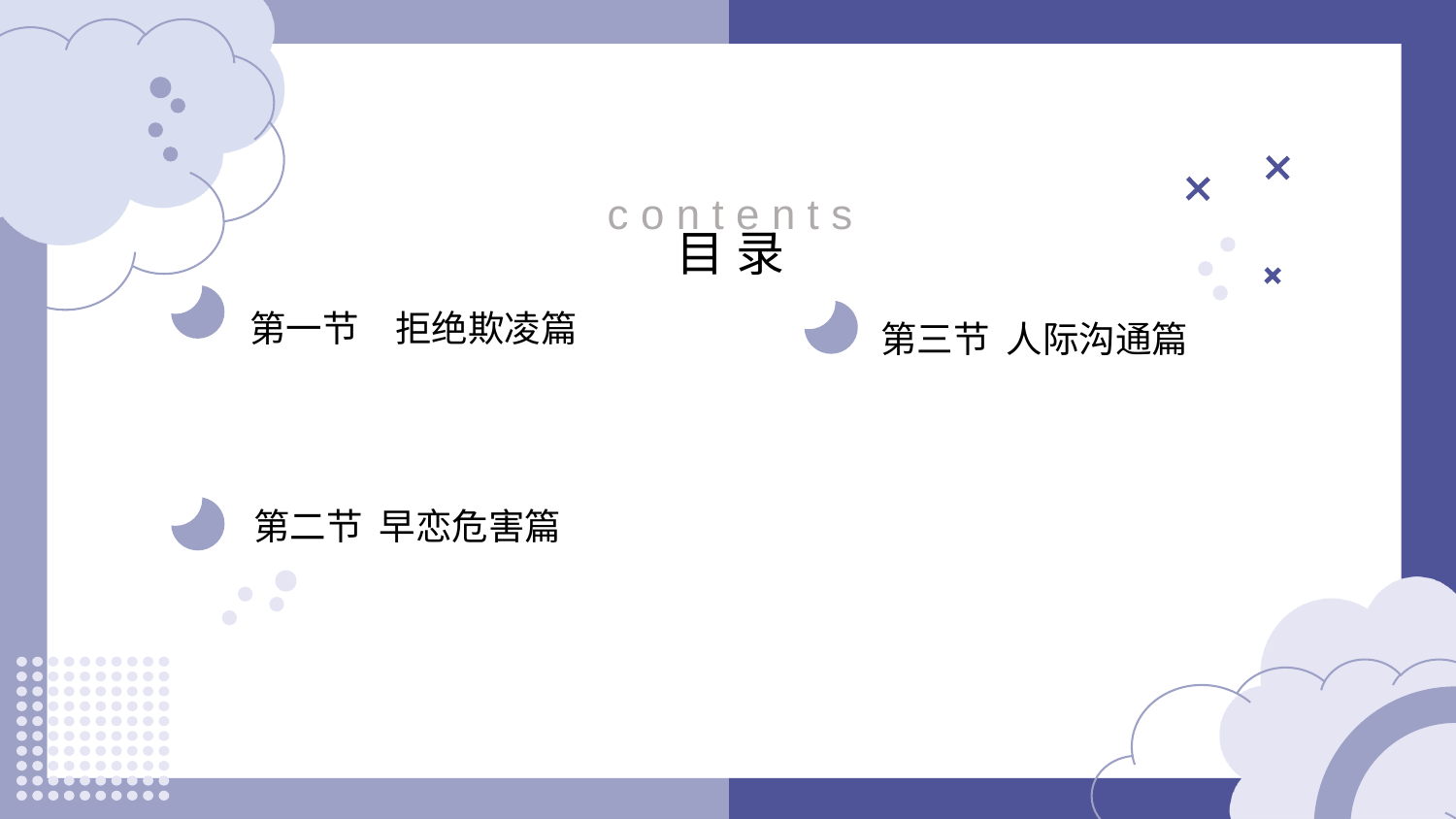

contents
目录

第一节　拒绝欺凌篇

第三节  人际沟通篇
第二节  早恋危害篇